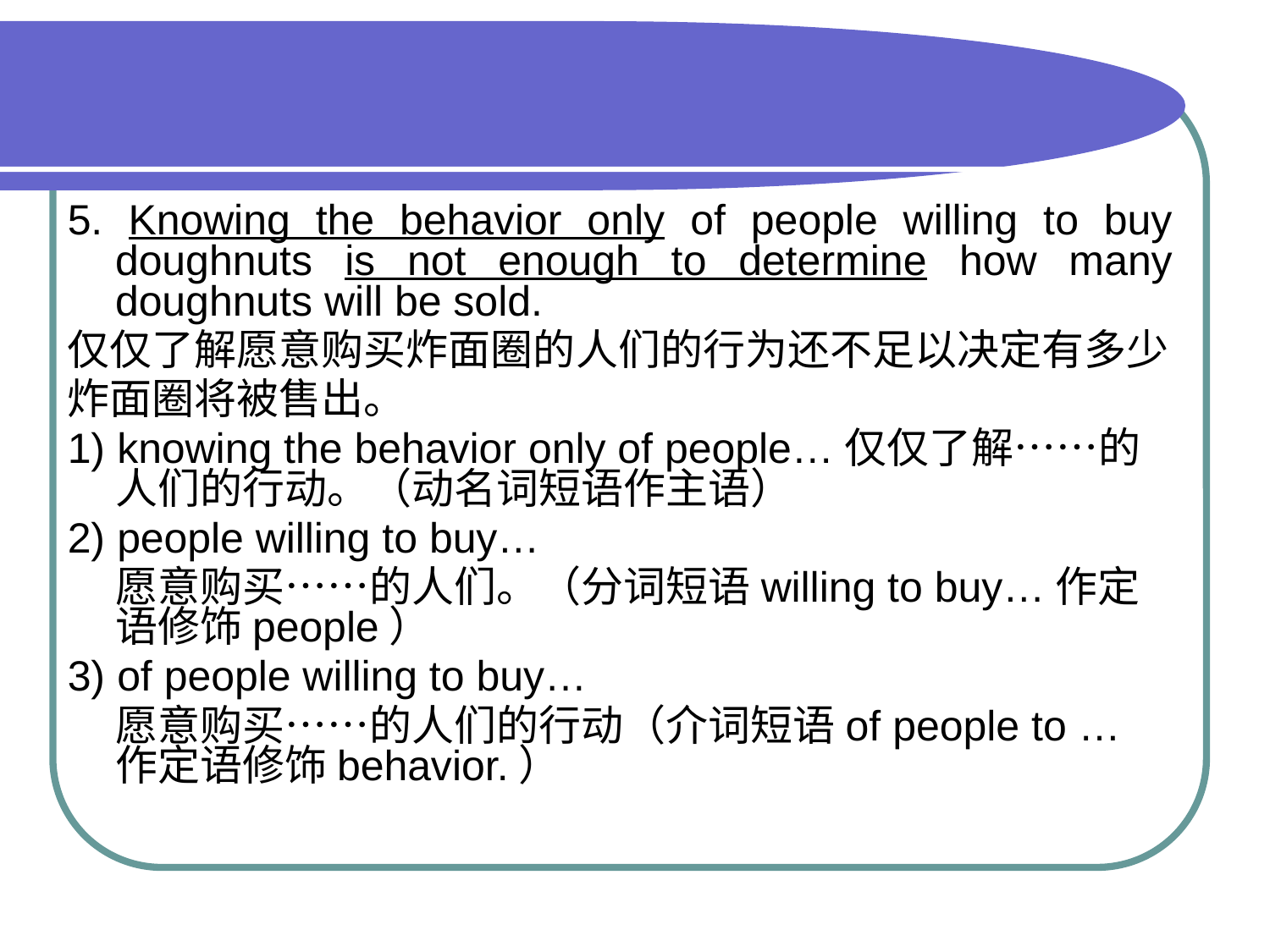

5. Knowing the behavior only of people willing to buy doughnuts is not enough to determine how many doughnuts will be sold.
仅仅了解愿意购买炸面圈的人们的行为还不足以决定有多少
炸面圈将被售出。
1) knowing the behavior only of people…仅仅了解……的人们的行动。（动名词短语作主语）
2) people willing to buy…
    愿意购买……的人们。（分词短语willing to buy…作定语修饰people）
3) of people willing to buy…
    愿意购买……的人们的行动（介词短语of people to …作定语修饰behavior.）